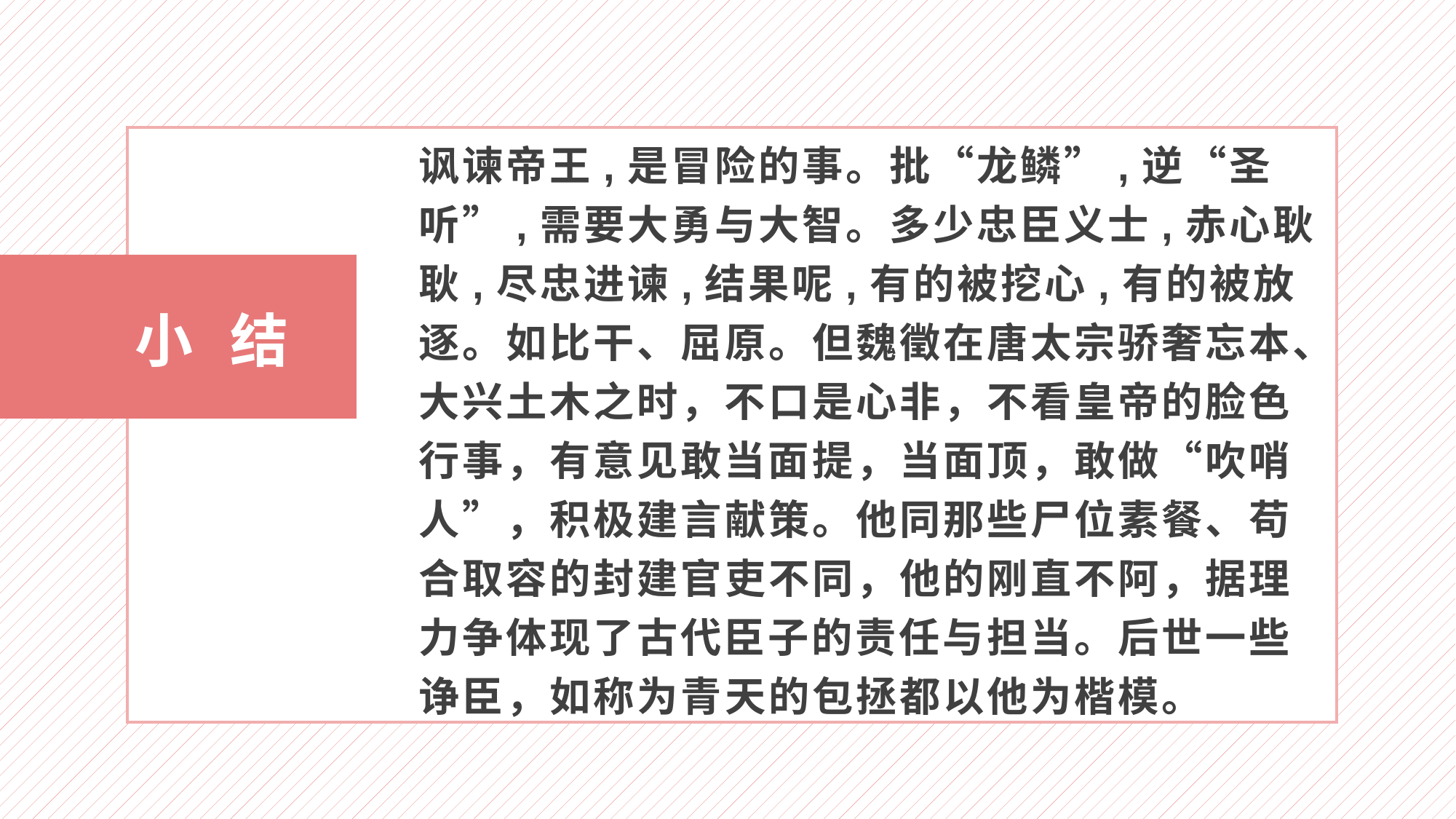

讽谏帝王,是冒险的事。批“龙鳞”,逆“圣听”,需要大勇与大智。多少忠臣义士,赤心耿耿,尽忠进谏,结果呢,有的被挖心,有的被放逐。如比干、屈原。但魏徵在唐太宗骄奢忘本、大兴土木之时，不口是心非，不看皇帝的脸色行事，有意见敢当面提，当面顶，敢做“吹哨人”，积极建言献策。他同那些尸位素餐、苟合取容的封建官吏不同，他的刚直不阿，据理力争体现了古代臣子的责任与担当。后世一些诤臣，如称为青天的包拯都以他为楷模。

小  结